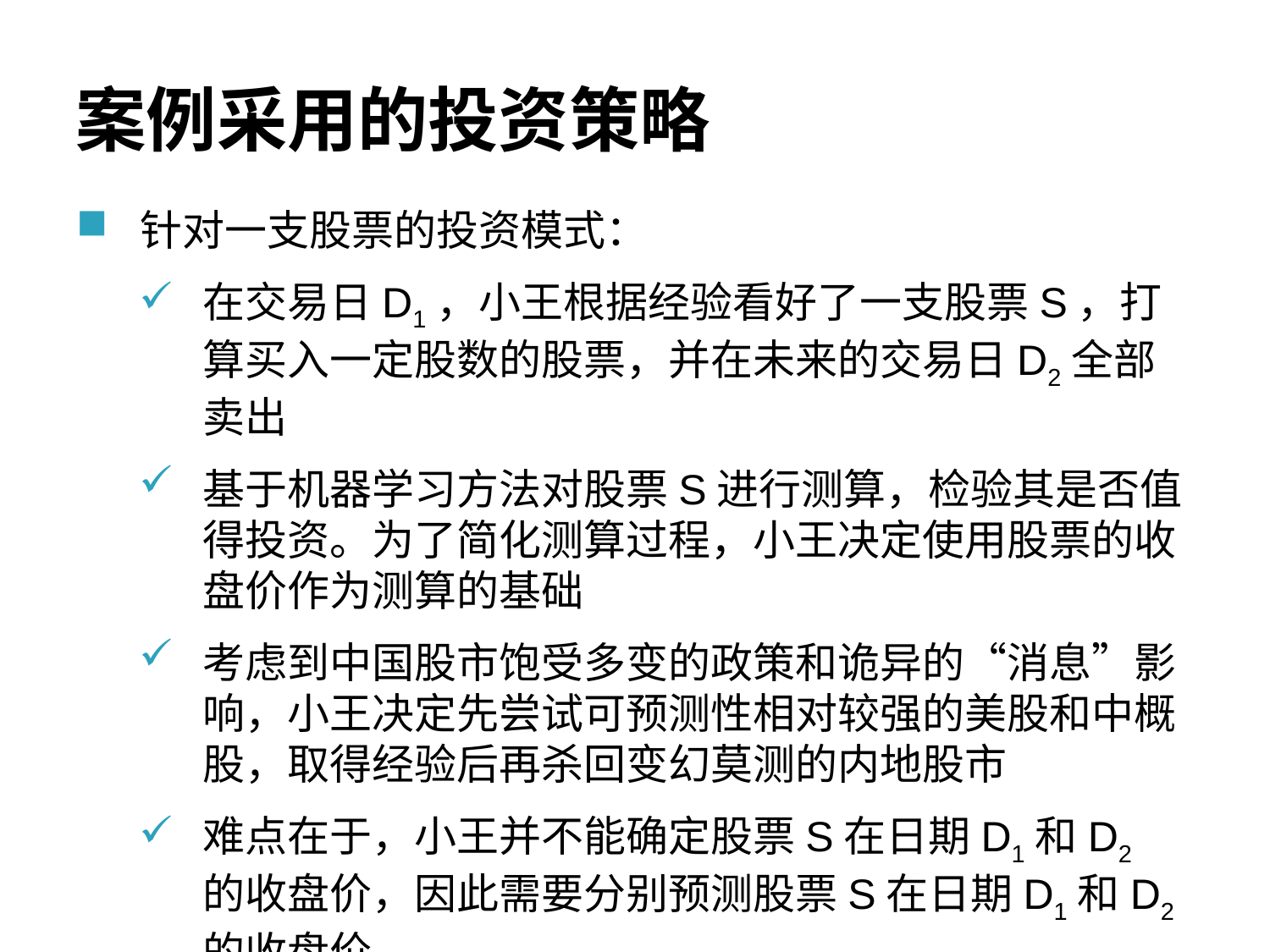

# 案例采用的投资策略
针对一支股票的投资模式：
在交易日D1，小王根据经验看好了一支股票S，打算买入一定股数的股票，并在未来的交易日D2全部卖出
基于机器学习方法对股票S进行测算，检验其是否值得投资。为了简化测算过程，小王决定使用股票的收盘价作为测算的基础
考虑到中国股市饱受多变的政策和诡异的“消息”影响，小王决定先尝试可预测性相对较强的美股和中概股，取得经验后再杀回变幻莫测的内地股市
难点在于，小王并不能确定股票S在日期D1和D2的收盘价，因此需要分别预测股票S在日期D1和D2的收盘价